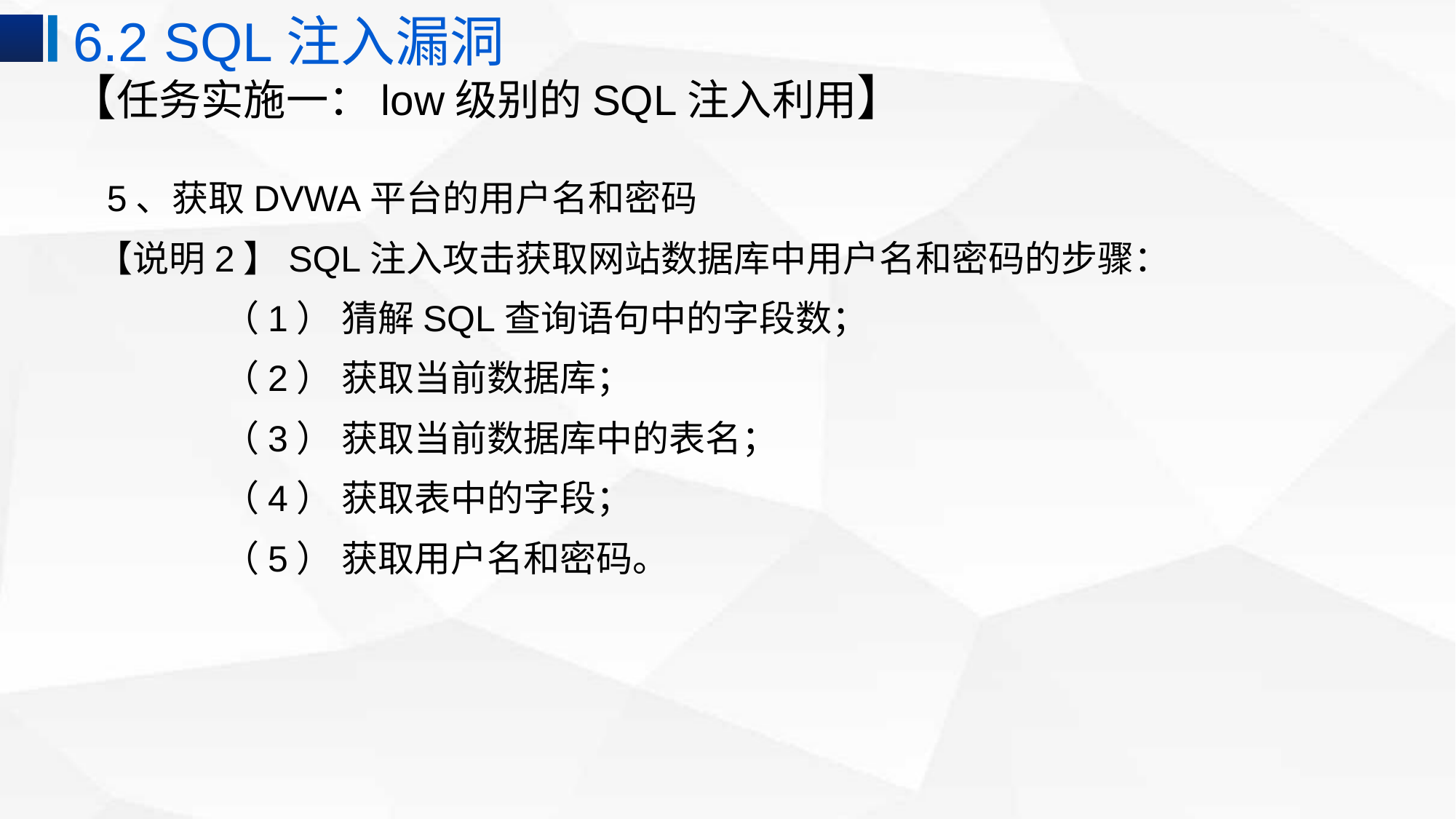

6.2 SQL注入漏洞

# 【任务实施一：low级别的SQL注入利用】
 5、获取DVWA平台的用户名和密码
【说明2】SQL注入攻击获取网站数据库中用户名和密码的步骤：
 （1） 猜解SQL查询语句中的字段数；
 （2） 获取当前数据库；
 （3） 获取当前数据库中的表名；
 （4） 获取表中的字段；
 （5） 获取用户名和密码。